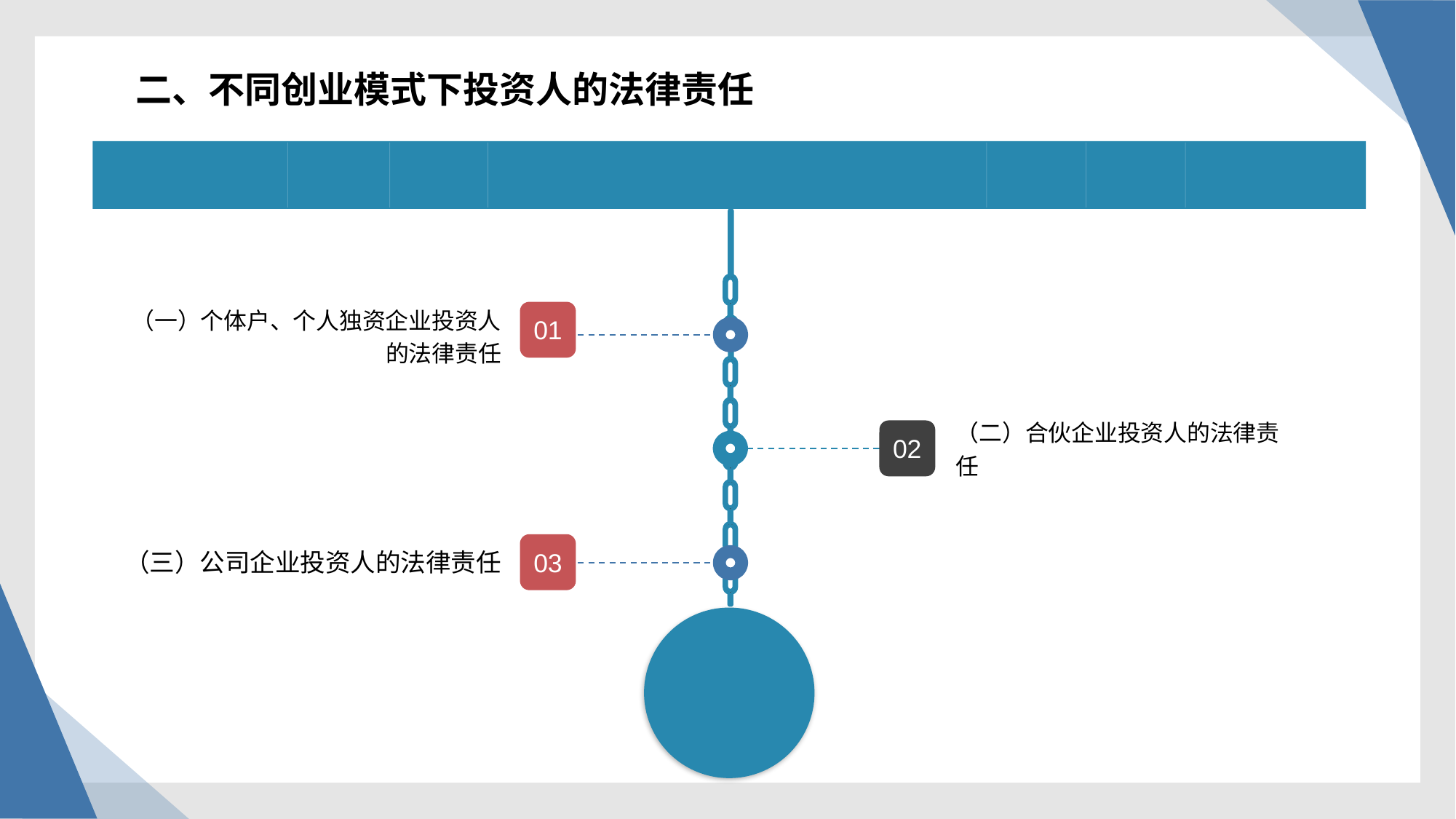

二、不同创业模式下投资人的法律责任

（一）个体户、个人独资企业投资人的法律责任
01

（二）合伙企业投资人的法律责任
02

（三）公司企业投资人的法律责任
03